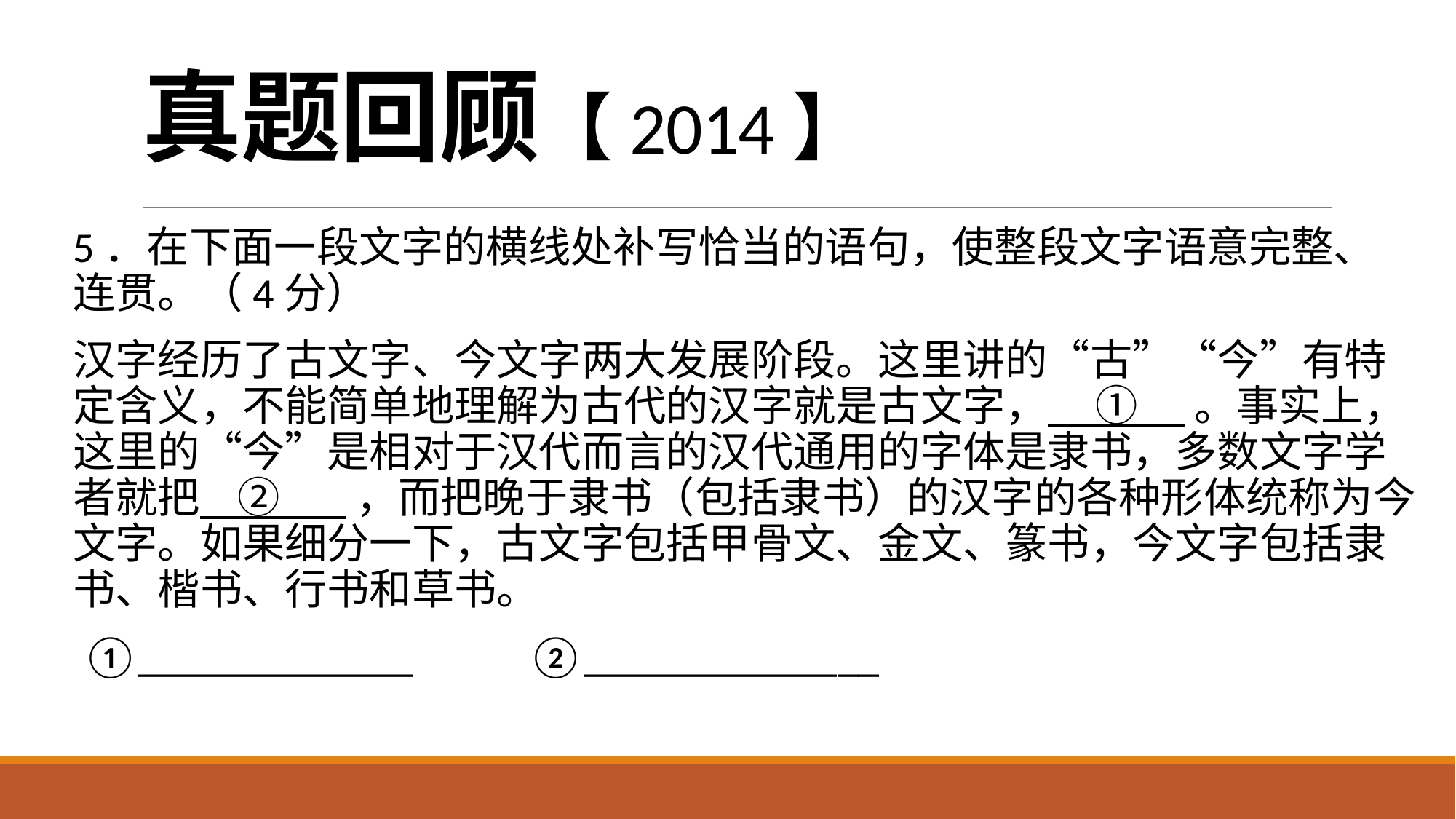

# 真题回顾【2014】
5．在下面一段文字的横线处补写恰当的语句，使整段文字语意完整、连贯。（4分）
汉字经历了古文字、今文字两大发展阶段。这里讲的“古”“今”有特定含义，不能简单地理解为古代的汉字就是古文字，     ①      。事实上，这里的“今”是相对于汉代而言的汉代通用的字体是隶书，多数文字学者就把    ②        ，而把晚于隶书（包括隶书）的汉字的各种形体统称为今文字。如果细分一下，古文字包括甲骨文、金文、篆书，今文字包括隶书、楷书、行书和草书。
 ①_____________            ②______________